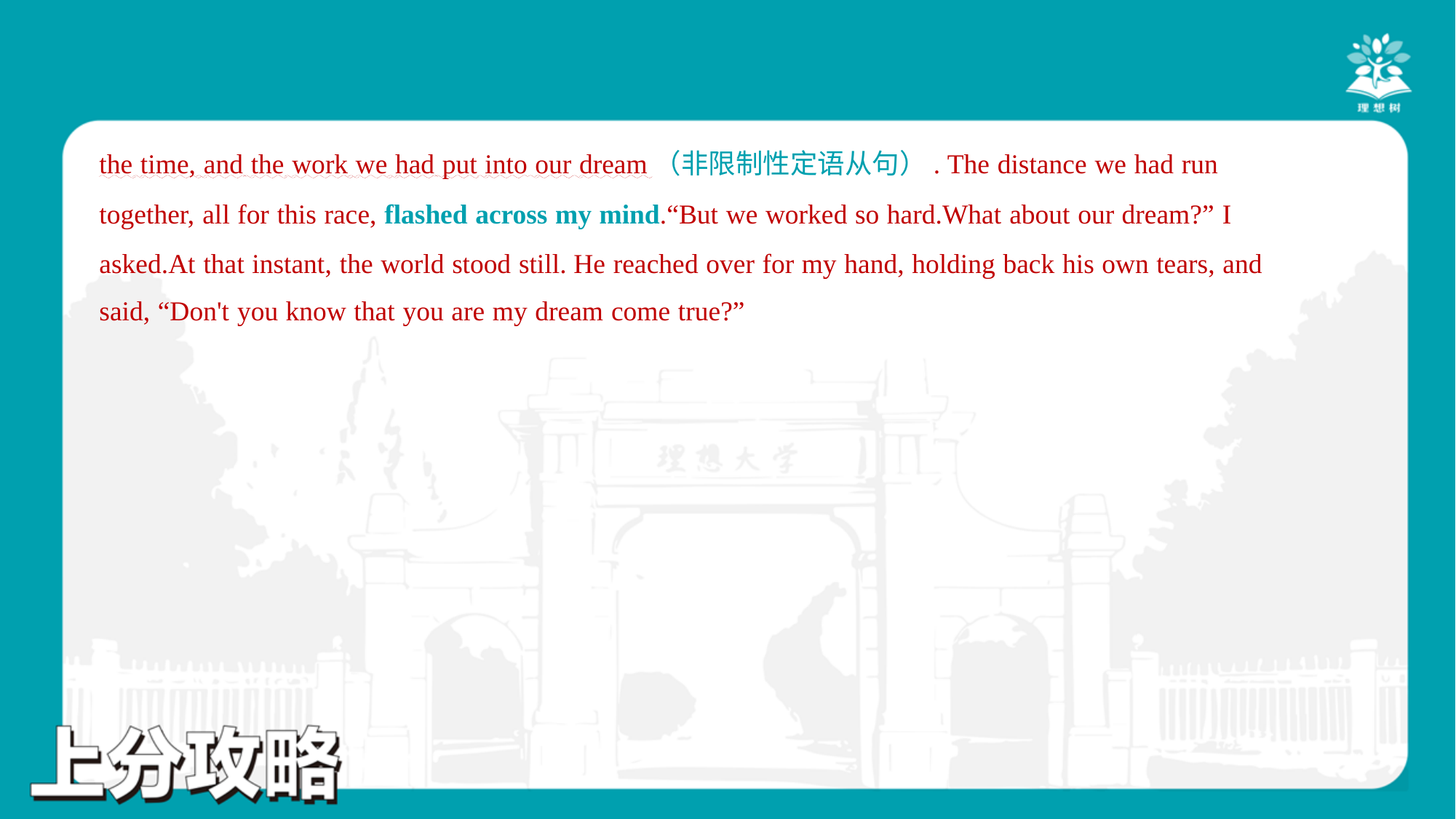

the time, and the work we had put into our dream（非限制性定语从句）. The distance we had run
together, all for this race, flashed across my mind.“But we worked so hard.What about our dream?” I
asked.At that instant, the world stood still. He reached over for my hand, holding back his own tears, and
said, “Don't you know that you are my dream come true?”